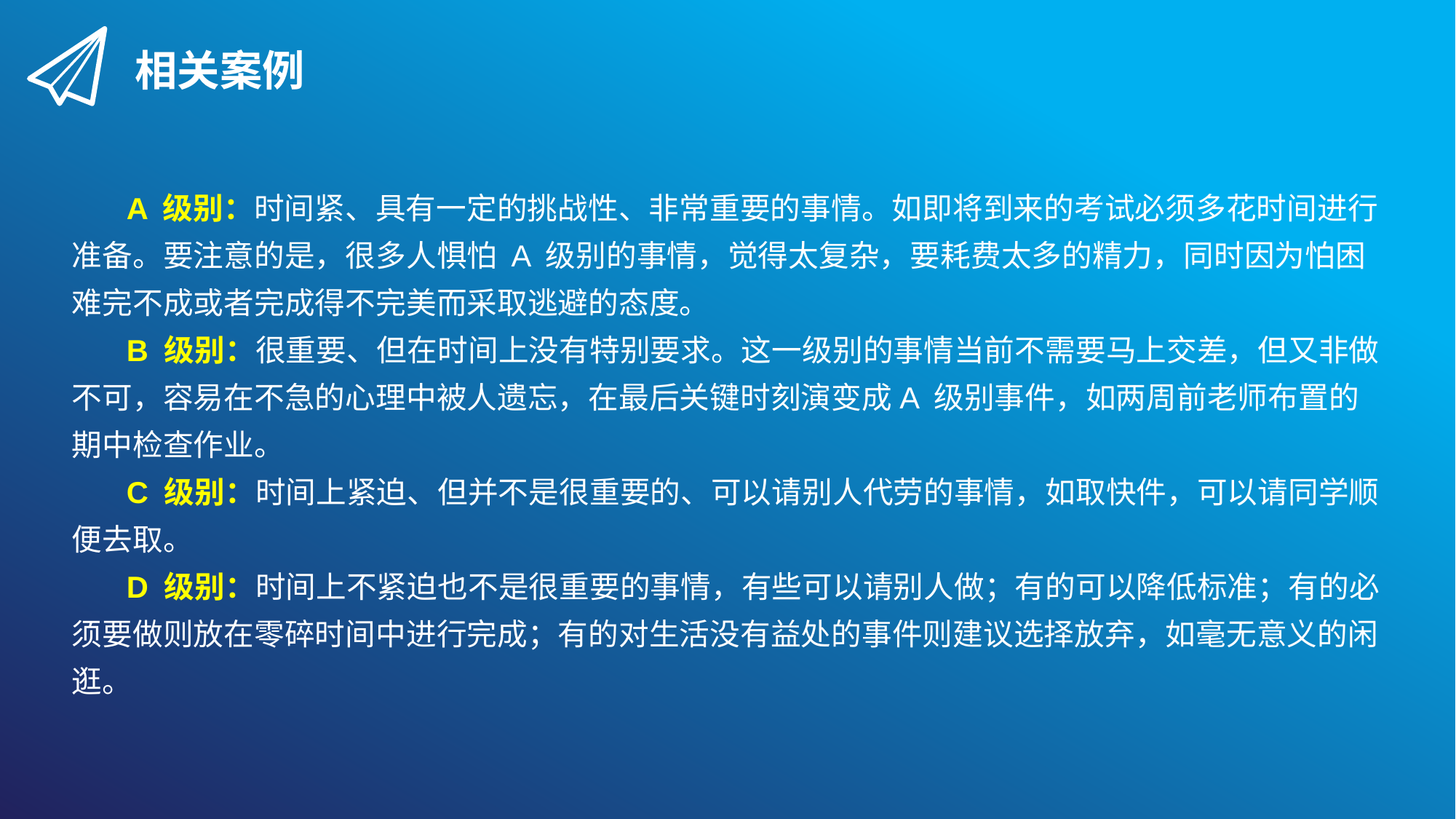

相关案例
A 级别：时间紧、具有一定的挑战性、非常重要的事情。如即将到来的考试必须多花时间进行准备。要注意的是，很多人惧怕 A 级别的事情，觉得太复杂，要耗费太多的精力，同时因为怕困难完不成或者完成得不完美而采取逃避的态度。
B 级别：很重要、但在时间上没有特别要求。这一级别的事情当前不需要马上交差，但又非做不可，容易在不急的心理中被人遗忘，在最后关键时刻演变成A 级别事件，如两周前老师布置的期中检查作业。
C 级别：时间上紧迫、但并不是很重要的、可以请别人代劳的事情，如取快件，可以请同学顺便去取。
D 级别：时间上不紧迫也不是很重要的事情，有些可以请别人做；有的可以降低标准；有的必须要做则放在零碎时间中进行完成；有的对生活没有益处的事件则建议选择放弃，如毫无意义的闲逛。